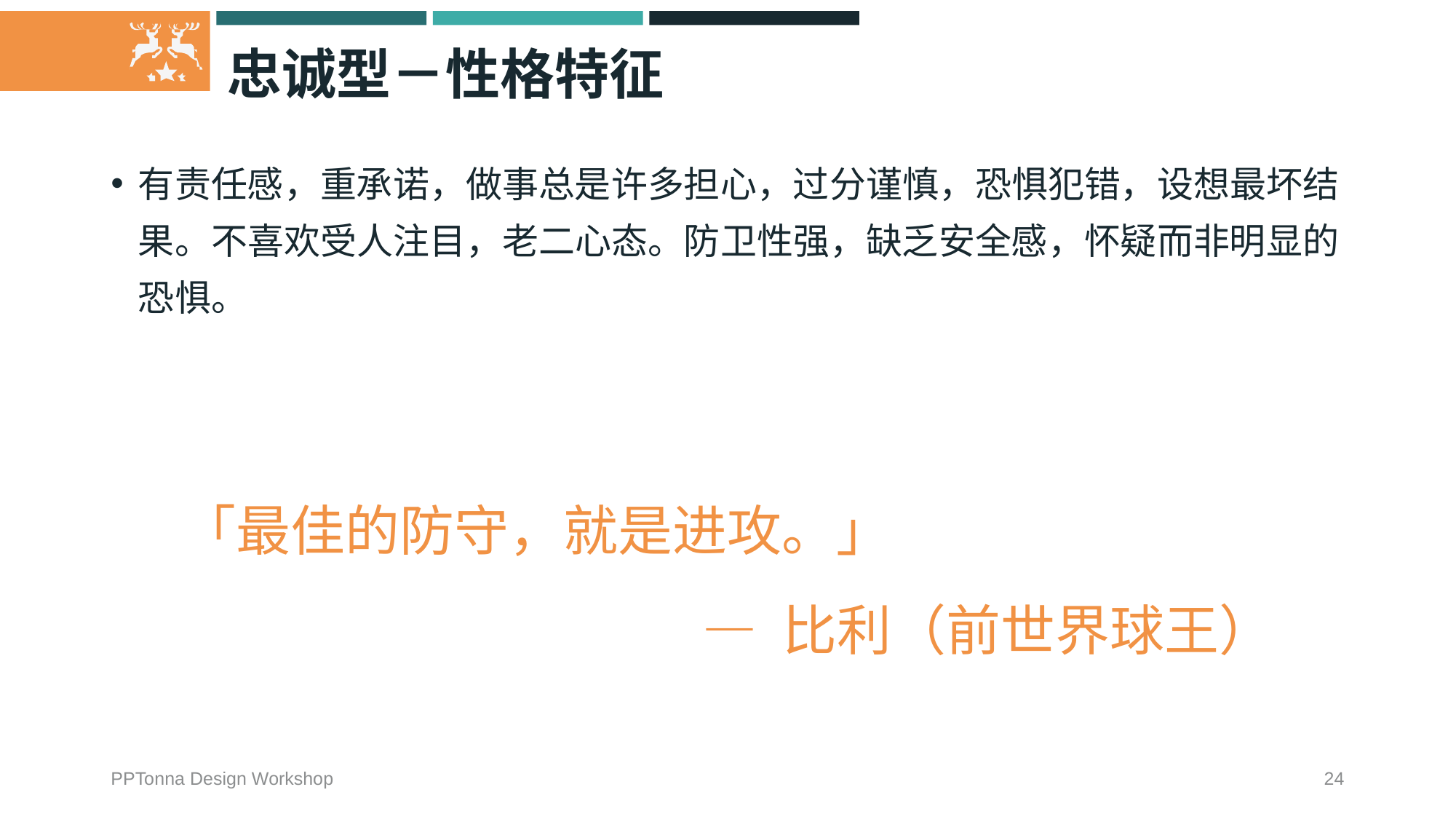

# 忠诚型－性格特征
有责任感，重承诺，做事总是许多担心，过分谨慎，恐惧犯错，设想最坏结果。不喜欢受人注目，老二心态。防卫性强，缺乏安全感，怀疑而非明显的恐惧。

「最佳的防守，就是进攻。」
— 比利（前世界球王）
PPTonna Design Workshop
24